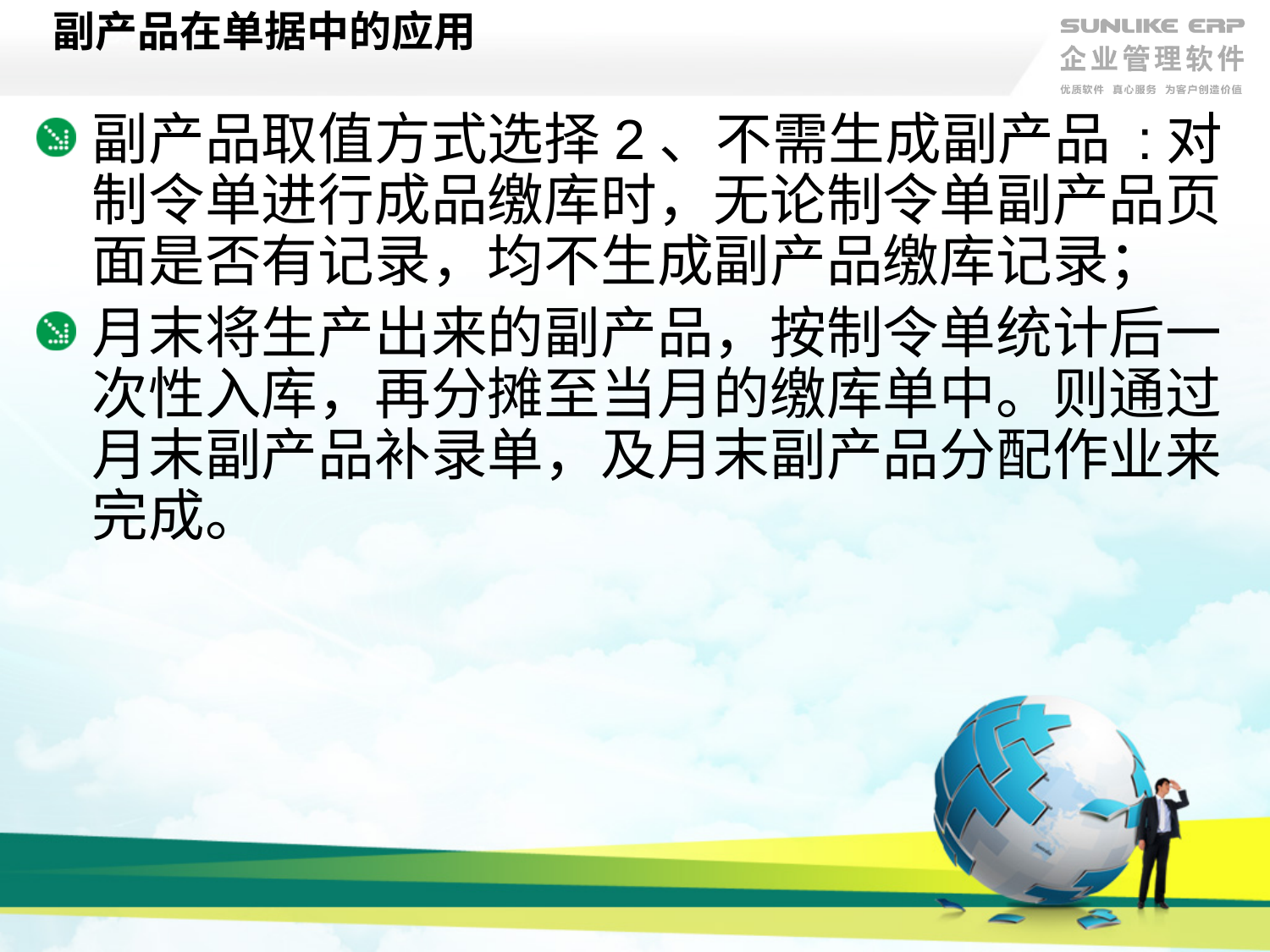

# 副产品在单据中的应用
副产品取值方式选择2、不需生成副产品 :对制令单进行成品缴库时，无论制令单副产品页面是否有记录，均不生成副产品缴库记录；
月末将生产出来的副产品，按制令单统计后一次性入库，再分摊至当月的缴库单中。则通过月末副产品补录单，及月末副产品分配作业来完成。